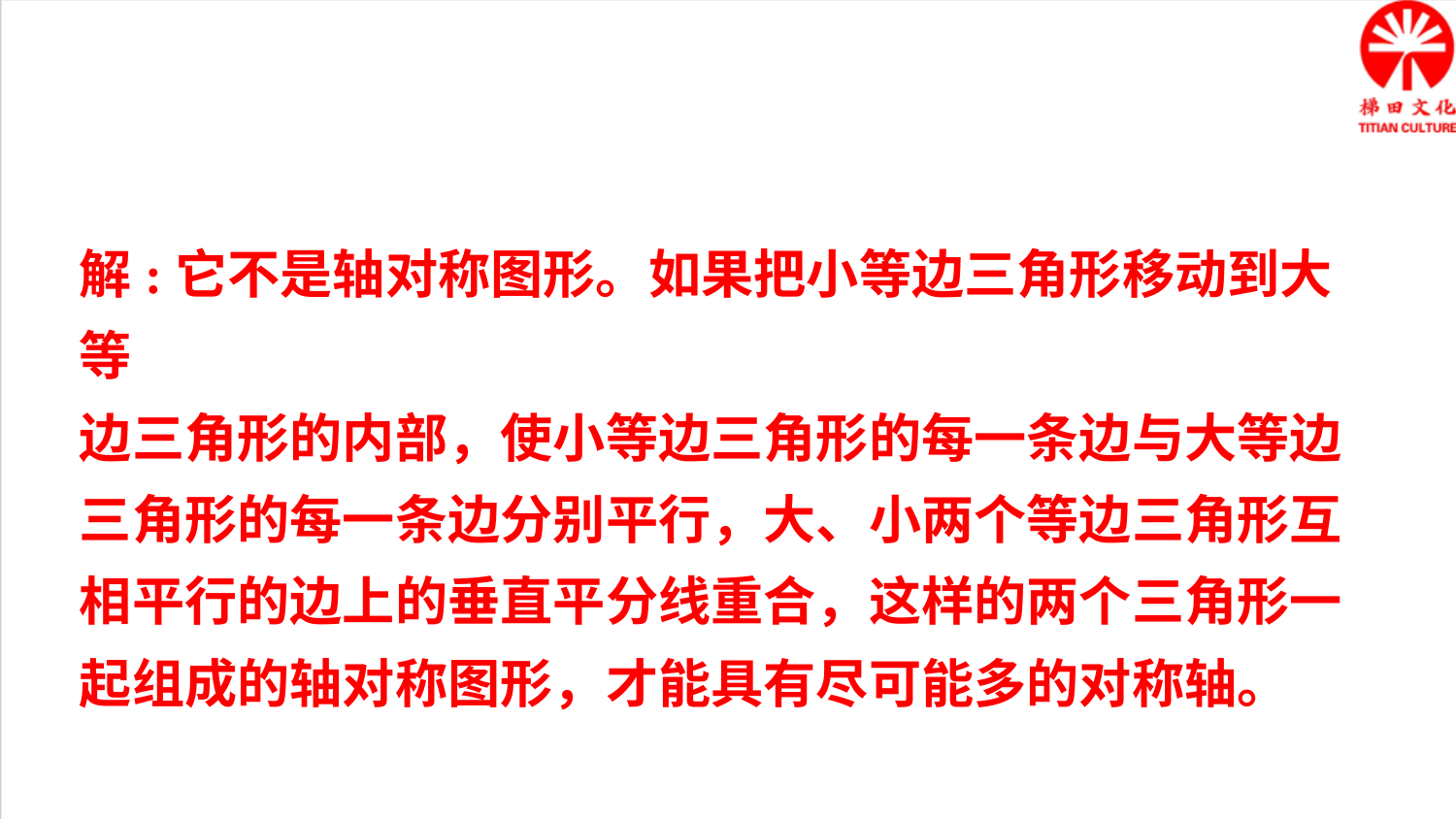

解:它不是轴对称图形。如果把小等边三角形移动到大等
边三角形的内部，使小等边三角形的每一条边与大等边三角形的每一条边分别平行，大、小两个等边三角形互相平行的边上的垂直平分线重合，这样的两个三角形一起组成的轴对称图形，才能具有尽可能多的对称轴。